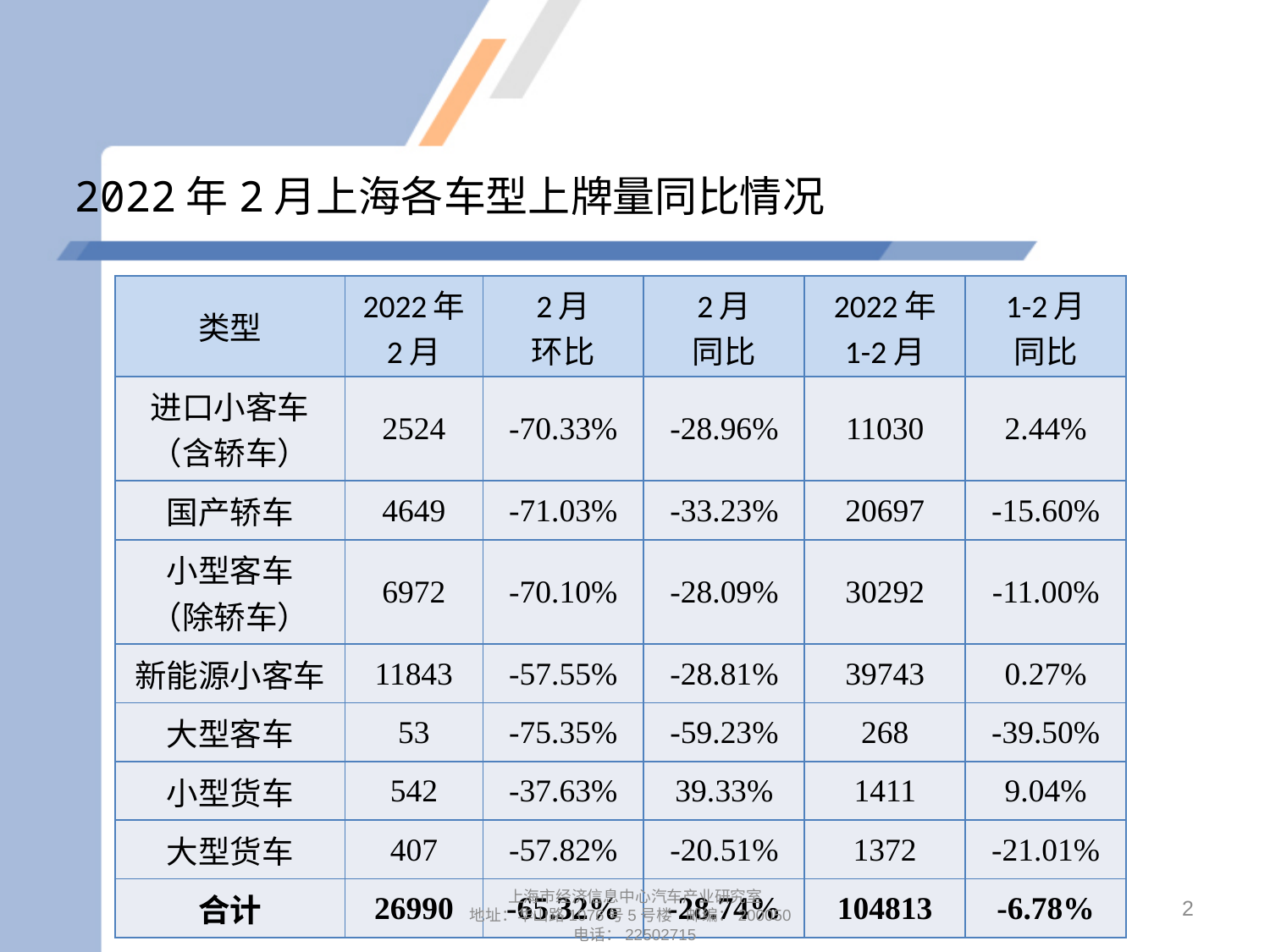

# 2022年2月上海各车型上牌量同比情况

| 类型 | 2022年 2月 | 2月 环比 | 2月 同比 | 2022年 1-2月 | 1-2月 同比 |
| --- | --- | --- | --- | --- | --- |
| 进口小客车 （含轿车） | 2524 | -70.33% | -28.96% | 11030 | 2.44% |
| 国产轿车 | 4649 | -71.03% | -33.23% | 20697 | -15.60% |
| 小型客车 （除轿车） | 6972 | -70.10% | -28.09% | 30292 | -11.00% |
| 新能源小客车 | 11843 | -57.55% | -28.81% | 39743 | 0.27% |
| 大型客车 | 53 | -75.35% | -59.23% | 268 | -39.50% |
| 小型货车 | 542 | -37.63% | 39.33% | 1411 | 9.04% |
| 大型货车 | 407 | -57.82% | -20.51% | 1372 | -21.01% |
| 合计 | 26990 | -65.32% | -28.74% | 104813 | -6.78% |

2
上海市经济信息中心汽车产业研究室
地址：华山路1076号5号楼    邮编：200050
电话：22502715